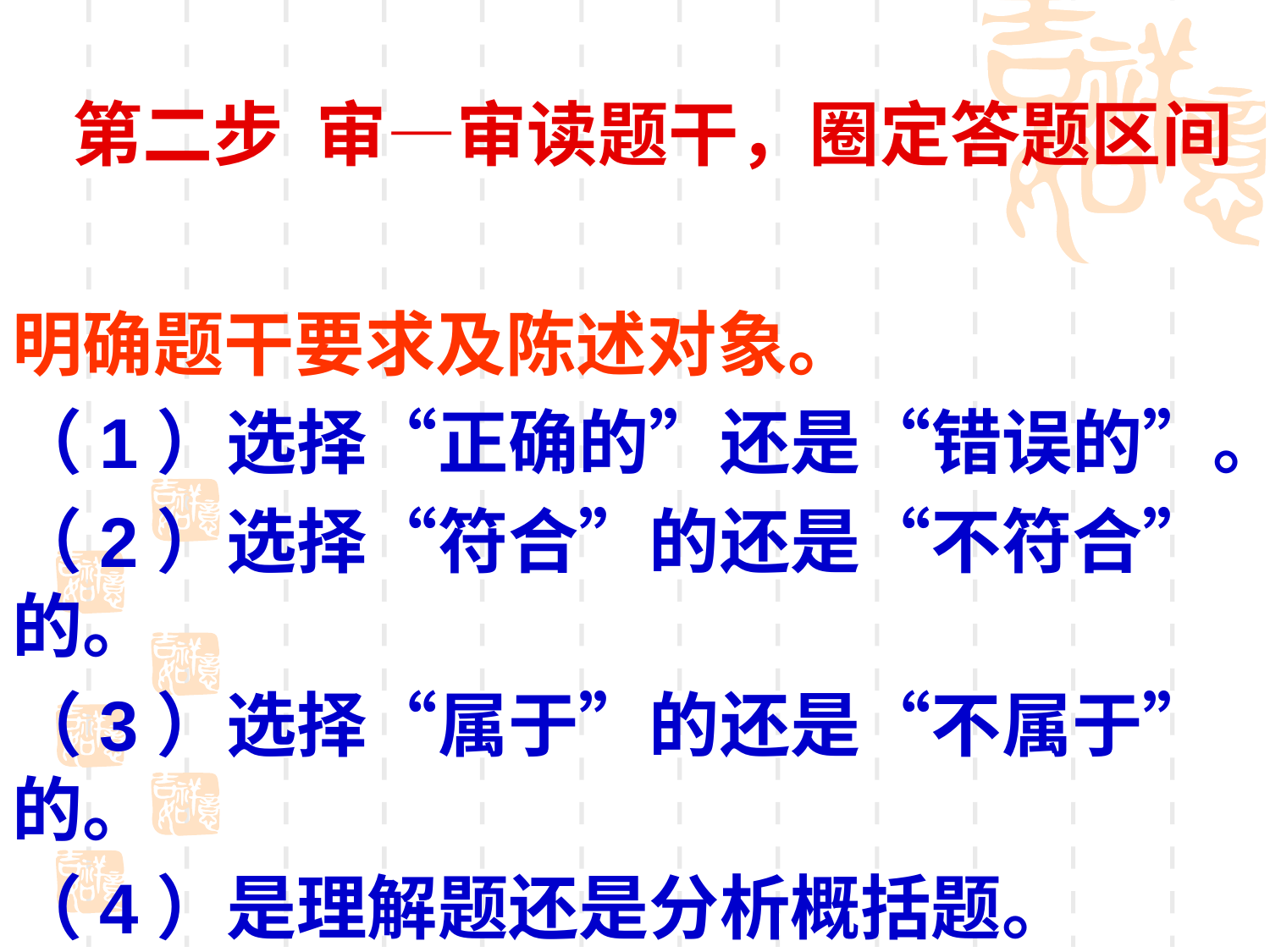

# 第二步  审—审读题干，圈定答题区间
明确题干要求及陈述对象。
（1）选择“正确的”还是“错误的”。
（2）选择“符合”的还是“不符合”的。
（3）选择“属于”的还是“不属于”的。
（4）是理解题还是分析概括题。